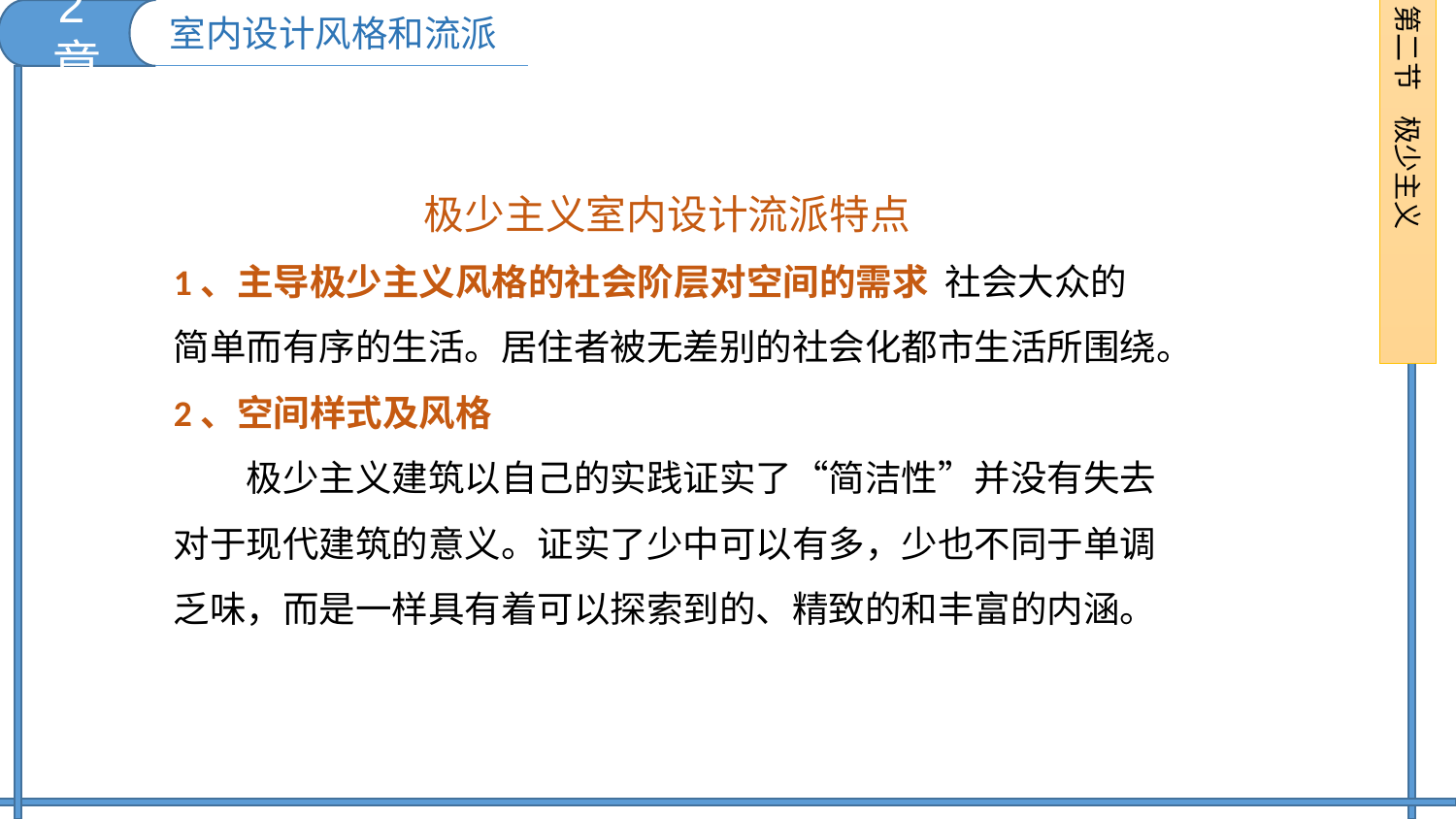

2章
第二节    极少主义
室内设计风格和流派

极少主义室内设计流派特点
1、主导极少主义风格的社会阶层对空间的需求  社会大众的简单而有序的生活。居住者被无差别的社会化都市生活所围绕。
2、空间样式及风格
　　极少主义建筑以自己的实践证实了“简洁性”并没有失去对于现代建筑的意义。证实了少中可以有多，少也不同于单调乏味，而是一样具有着可以探索到的、精致的和丰富的内涵。